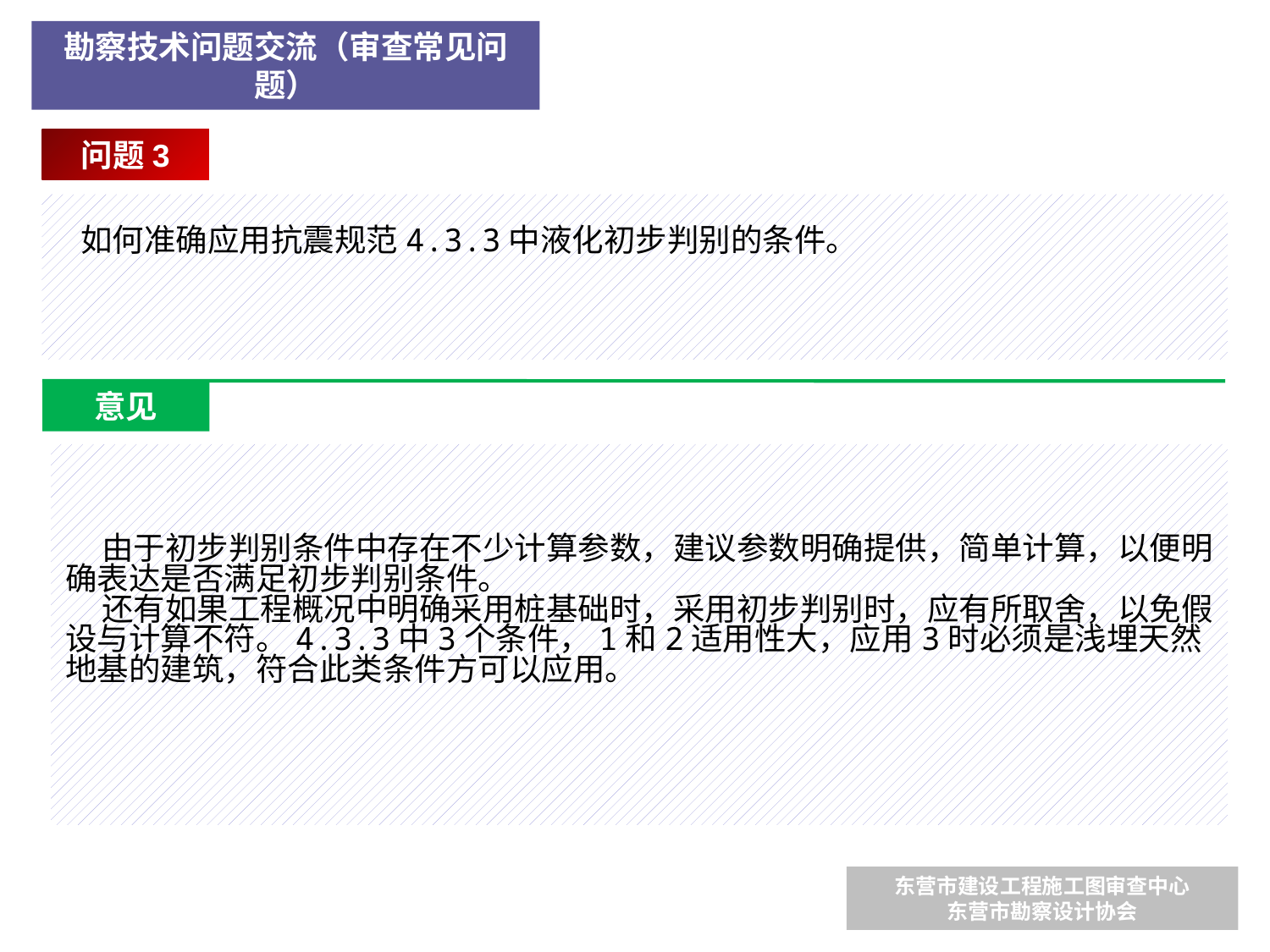

勘察技术问题交流（审查常见问题）
问题3

    如何准确应用抗震规范4.3.3中液化初步判别的条件。
意见

    由于初步判别条件中存在不少计算参数，建议参数明确提供，简单计算，以便明确表达是否满足初步判别条件。
    还有如果工程概况中明确采用桩基础时，采用初步判别时，应有所取舍，以免假设与计算不符。4.3.3中3个条件，1和2适用性大，应用3时必须是浅埋天然地基的建筑，符合此类条件方可以应用。
东营市建设工程施工图审查中心
东营市勘察设计协会